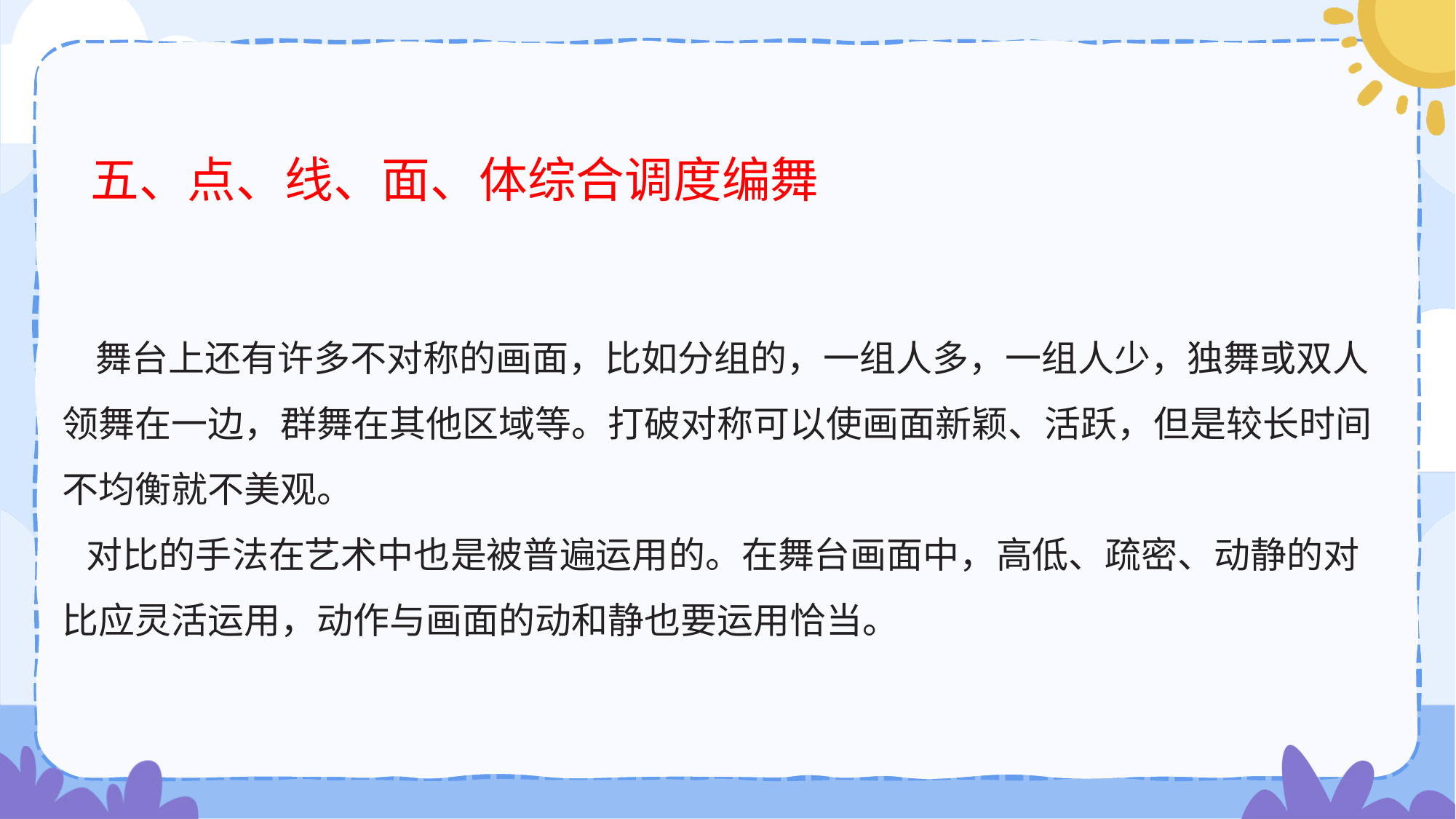

# 五、点、线、面、体综合调度编舞
   舞台上还有许多不对称的画面，比如分组的，一组人多，一组人少，独舞或双人领舞在一边，群舞在其他区域等。打破对称可以使画面新颖、活跃，但是较长时间不均衡就不美观。
   对比的手法在艺术中也是被普遍运用的。在舞台画面中，高低、疏密、动静的对比应灵活运用，动作与画面的动和静也要运用恰当。